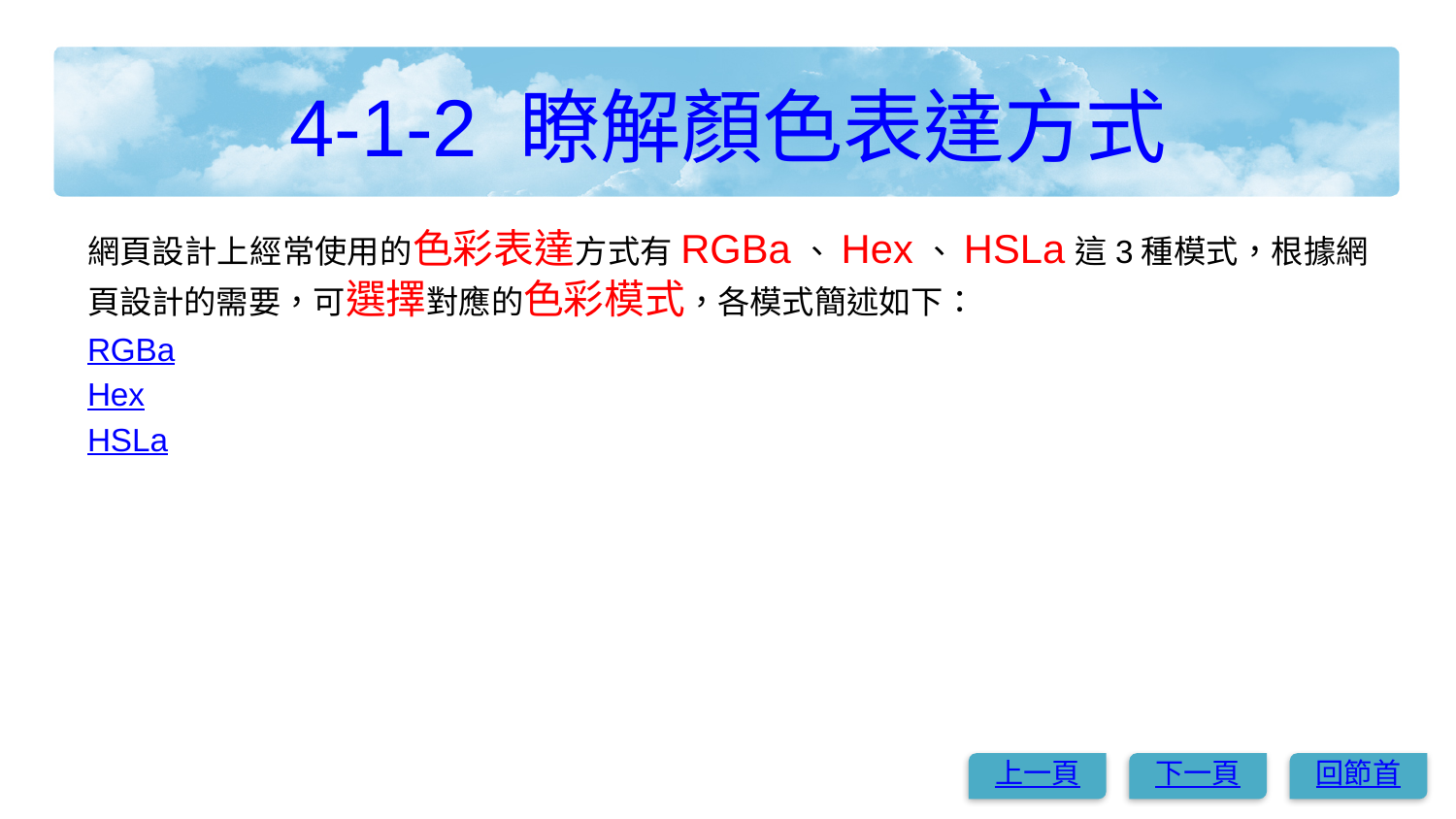

# 4-1-2 瞭解顏色表達方式
網頁設計上經常使用的色彩表達方式有RGBa、Hex、HSLa這3種模式，根據網頁設計的需要，可選擇對應的色彩模式，各模式簡述如下：
RGBa
Hex
HSLa
上一頁
下一頁
回節首